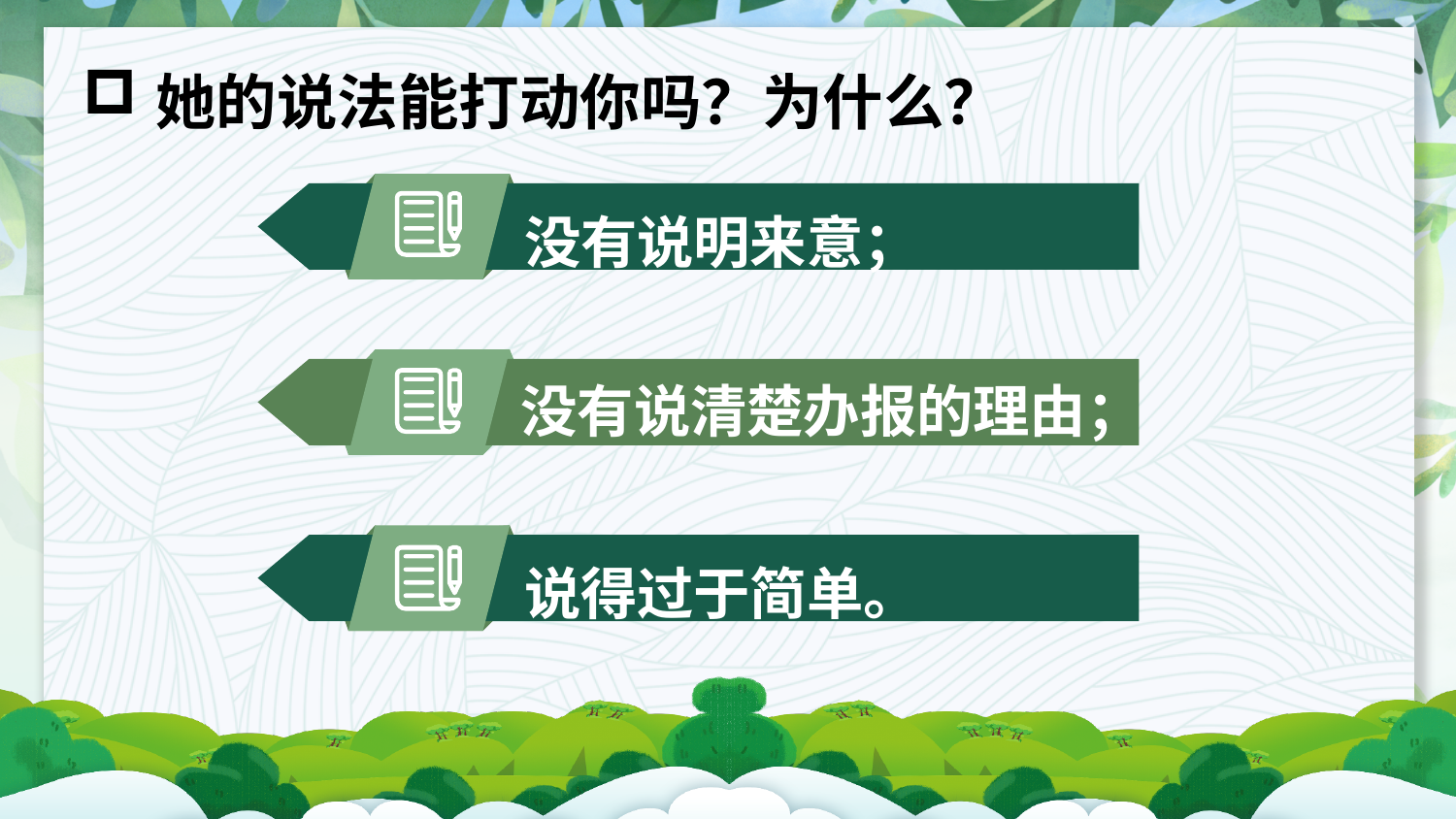

她的说法能打动你吗？为什么？

没有说明来意；

没有说清楚办报的理由；

说得过于简单。